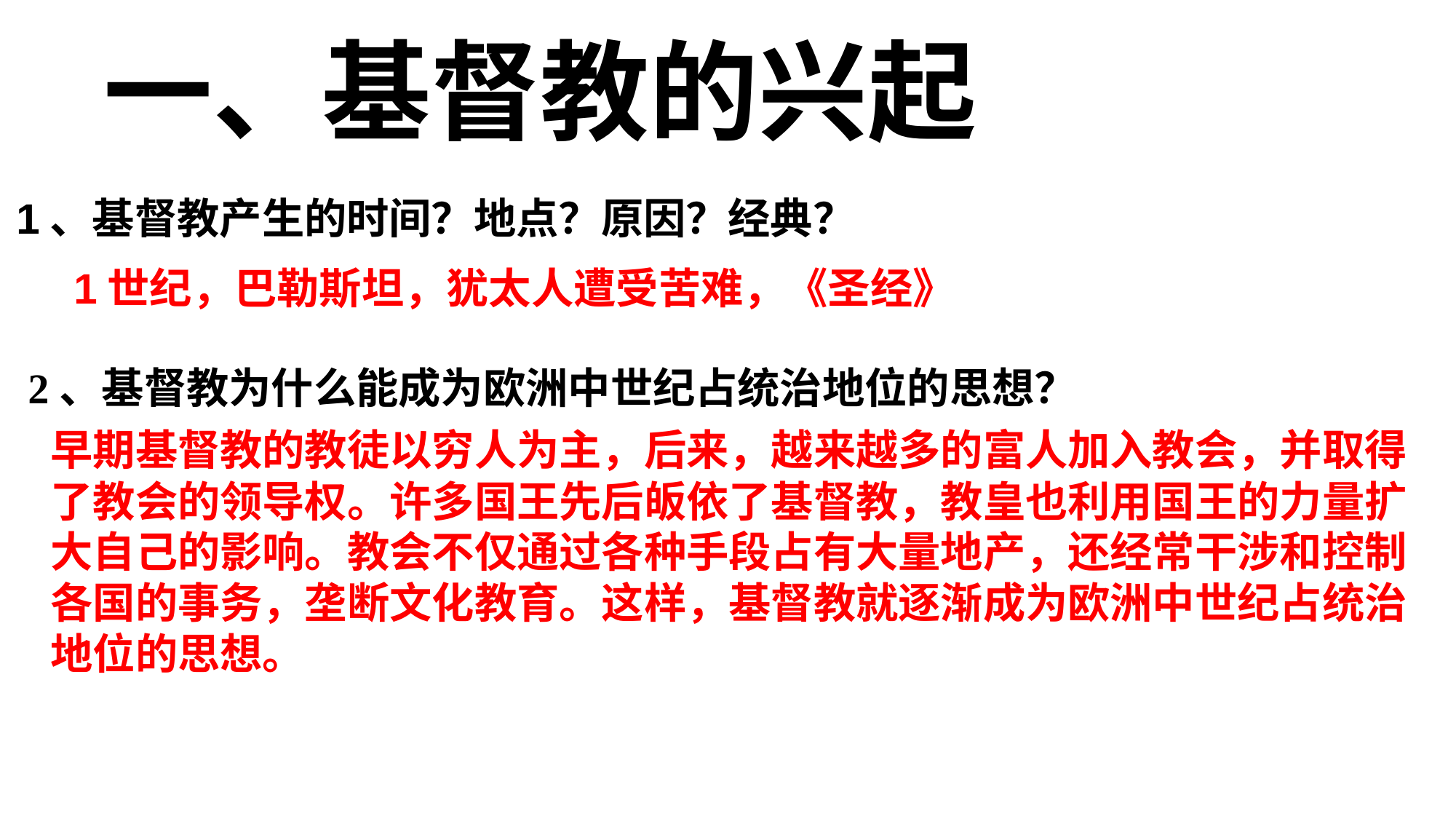

一、基督教的兴起
1、基督教产生的时间？地点？原因？经典？
1世纪，巴勒斯坦，犹太人遭受苦难，《圣经》
2、基督教为什么能成为欧洲中世纪占统治地位的思想？
早期基督教的教徒以穷人为主，后来，越来越多的富人加入教会，并取得了教会的领导权。许多国王先后皈依了基督教，教皇也利用国王的力量扩大自己的影响。教会不仅通过各种手段占有大量地产，还经常干涉和控制各国的事务，垄断文化教育。这样，基督教就逐渐成为欧洲中世纪占统治地位的思想。